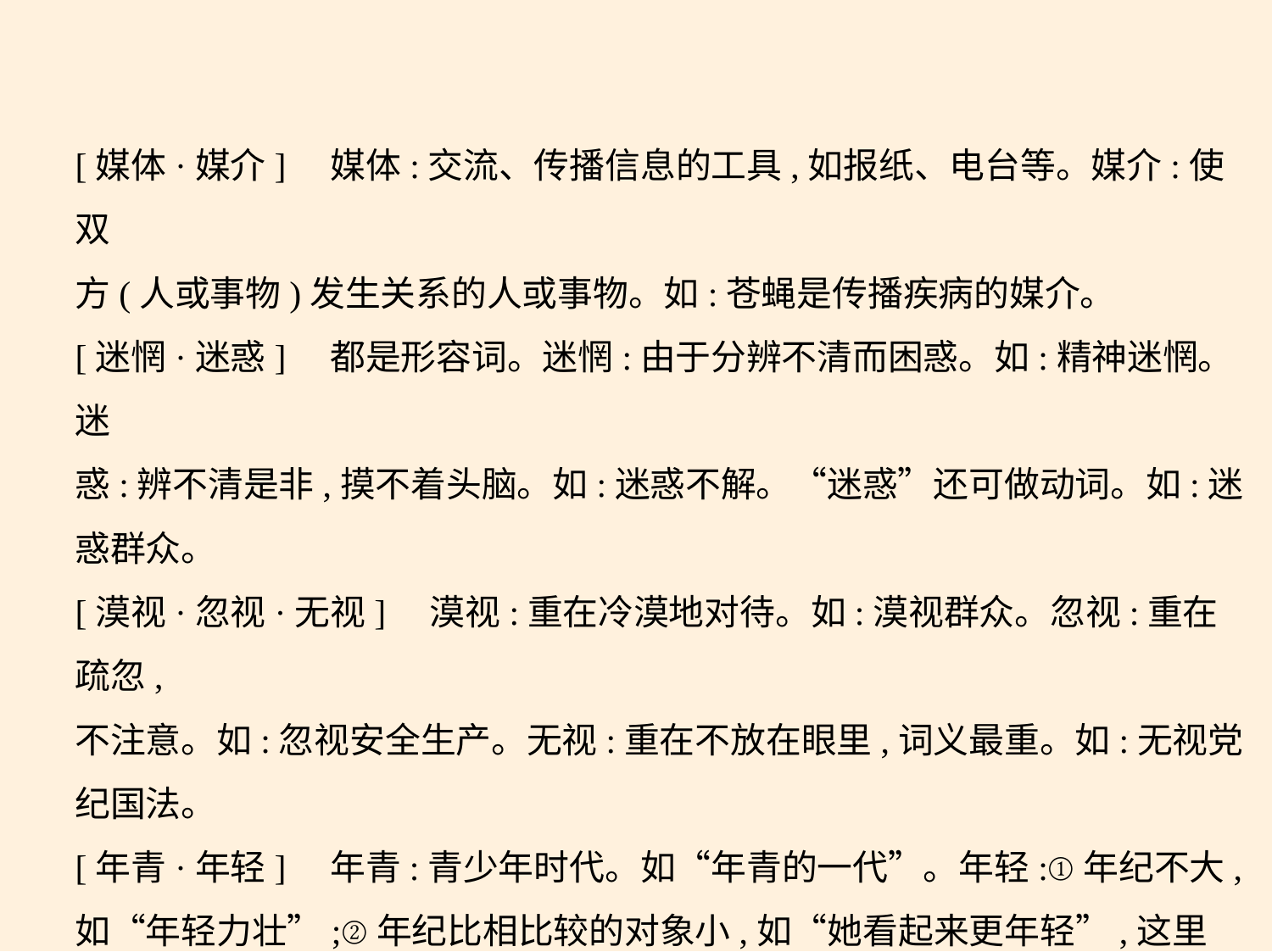

[媒体·媒介]    媒体:交流、传播信息的工具,如报纸、电台等。媒介:使双
方(人或事物)发生关系的人或事物。如:苍蝇是传播疾病的媒介。
[迷惘·迷惑]　都是形容词。迷惘:由于分辨不清而困惑。如:精神迷惘。迷
惑:辨不清是非,摸不着头脑。如:迷惑不解。“迷惑”还可做动词。如:迷
惑群众。
[漠视·忽视·无视]　漠视:重在冷漠地对待。如:漠视群众。忽视:重在疏忽,
不注意。如:忽视安全生产。无视:重在不放在眼里,词义最重。如:无视党
纪国法。
[年青·年轻]　年青:青少年时代。如“年青的一代”。年轻:①年纪不大,
如“年轻力壮”;②年纪比相比较的对象小,如“她看起来更年轻”,这里
就不能用“年青”。